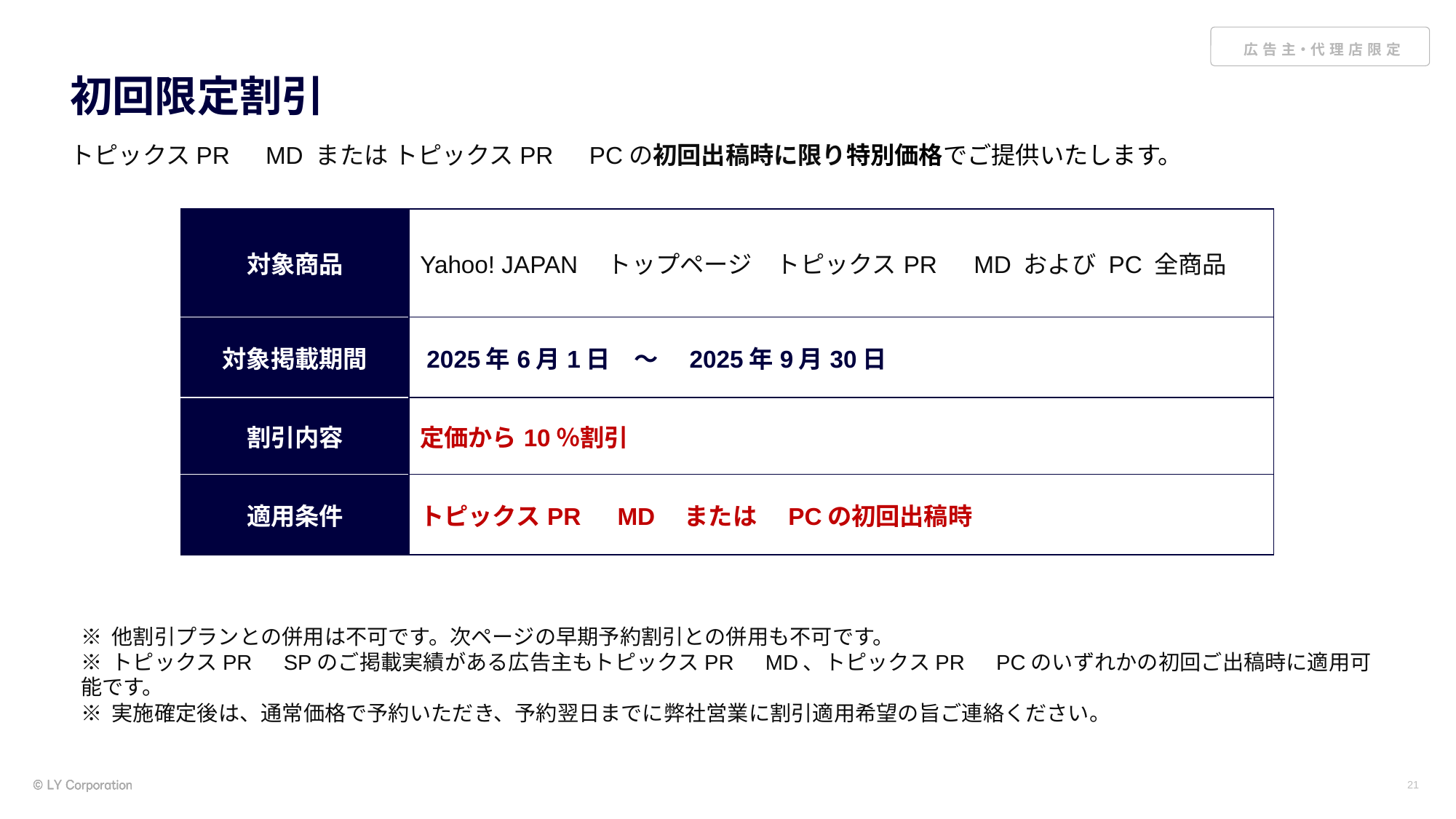

# 初回限定割引
トピックスPR　MD または トピックスPR　PCの初回出稿時に限り特別価格でご提供いたします。
| 対象商品 | Yahoo! JAPAN　トップページ　トピックスPR　MD および PC 全商品 |
| --- | --- |
| 対象掲載期間 | 2025年6月1日　～　2025年9月30日 |
| 割引内容 | 定価から10％割引 |
| 適用条件 | トピックスPR　MD　または　PCの初回出稿時 |
※ 他割引プランとの併用は不可です。次ページの早期予約割引との併用も不可です。
※ トピックスPR　SPのご掲載実績がある広告主もトピックスPR　MD、トピックスPR　PCのいずれかの初回ご出稿時に適用可能です。
※ 実施確定後は、通常価格で予約いただき、予約翌日までに弊社営業に割引適用希望の旨ご連絡ください。